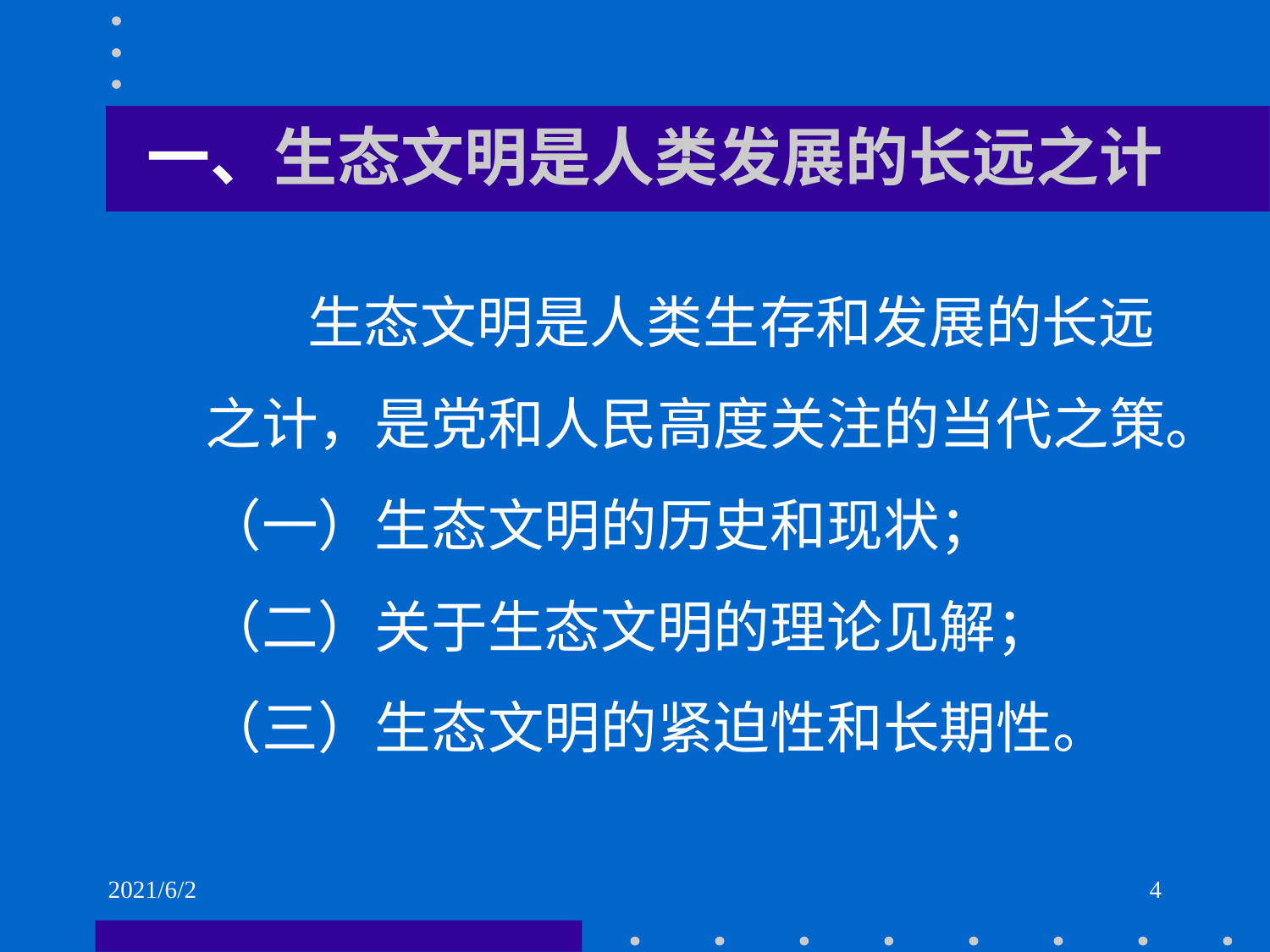

# 一、生态文明是人类发展的长远之计
       生态文明是人类生存和发展的长远之计，是党和人民高度关注的当代之策。
（一）生态文明的历史和现状；
（二）关于生态文明的理论见解；
（三）生态文明的紧迫性和长期性。

2021/6/2
4